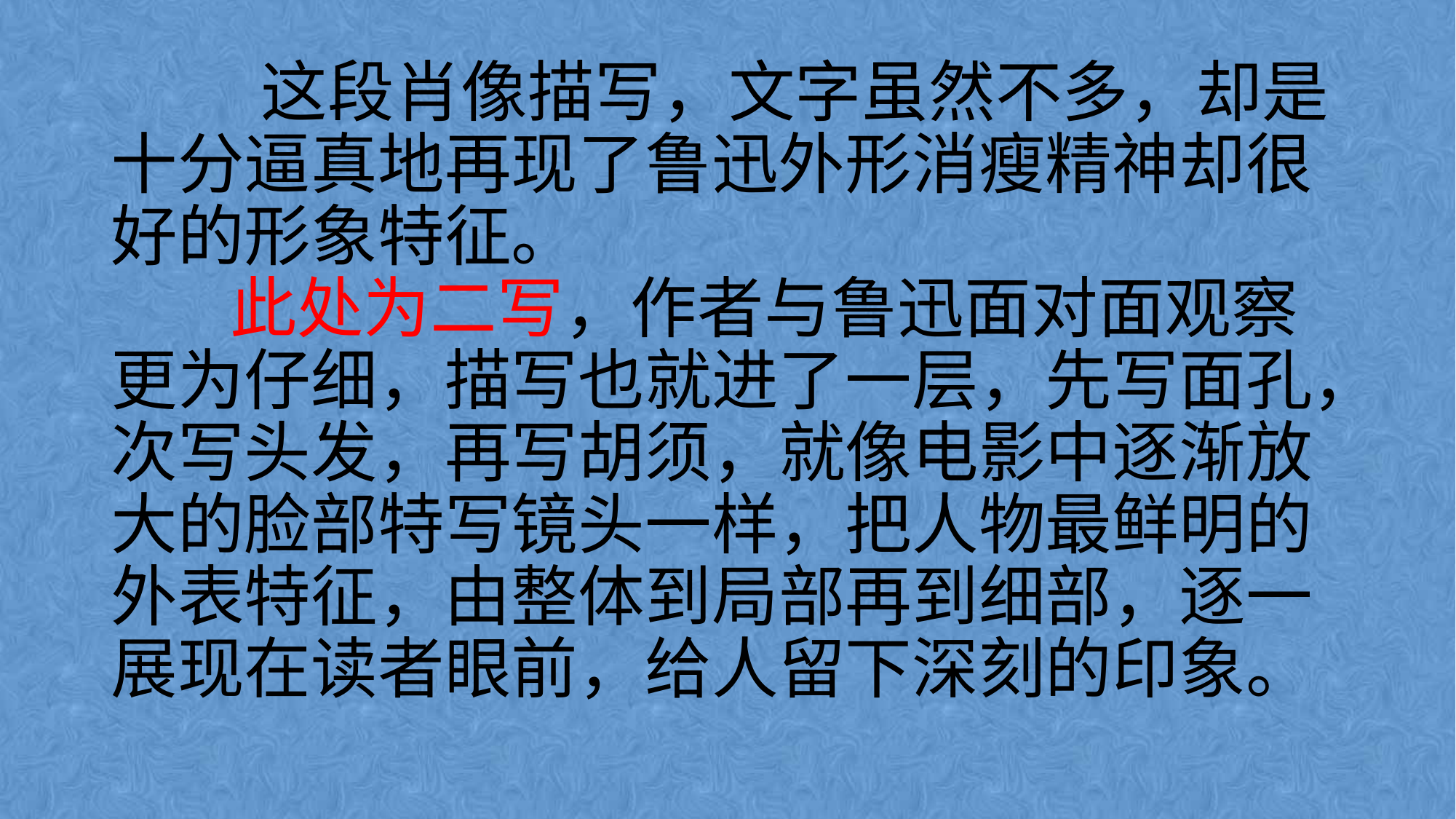

# 这段肖像描写，文字虽然不多，却是十分逼真地再现了鲁迅外形消瘦精神却很好的形象特征。 此处为二写，作者与鲁迅面对面观察更为仔细，描写也就进了一层，先写面孔，次写头发，再写胡须，就像电影中逐渐放大的脸部特写镜头一样，把人物最鲜明的外表特征，由整体到局部再到细部，逐一展现在读者眼前，给人留下深刻的印象。